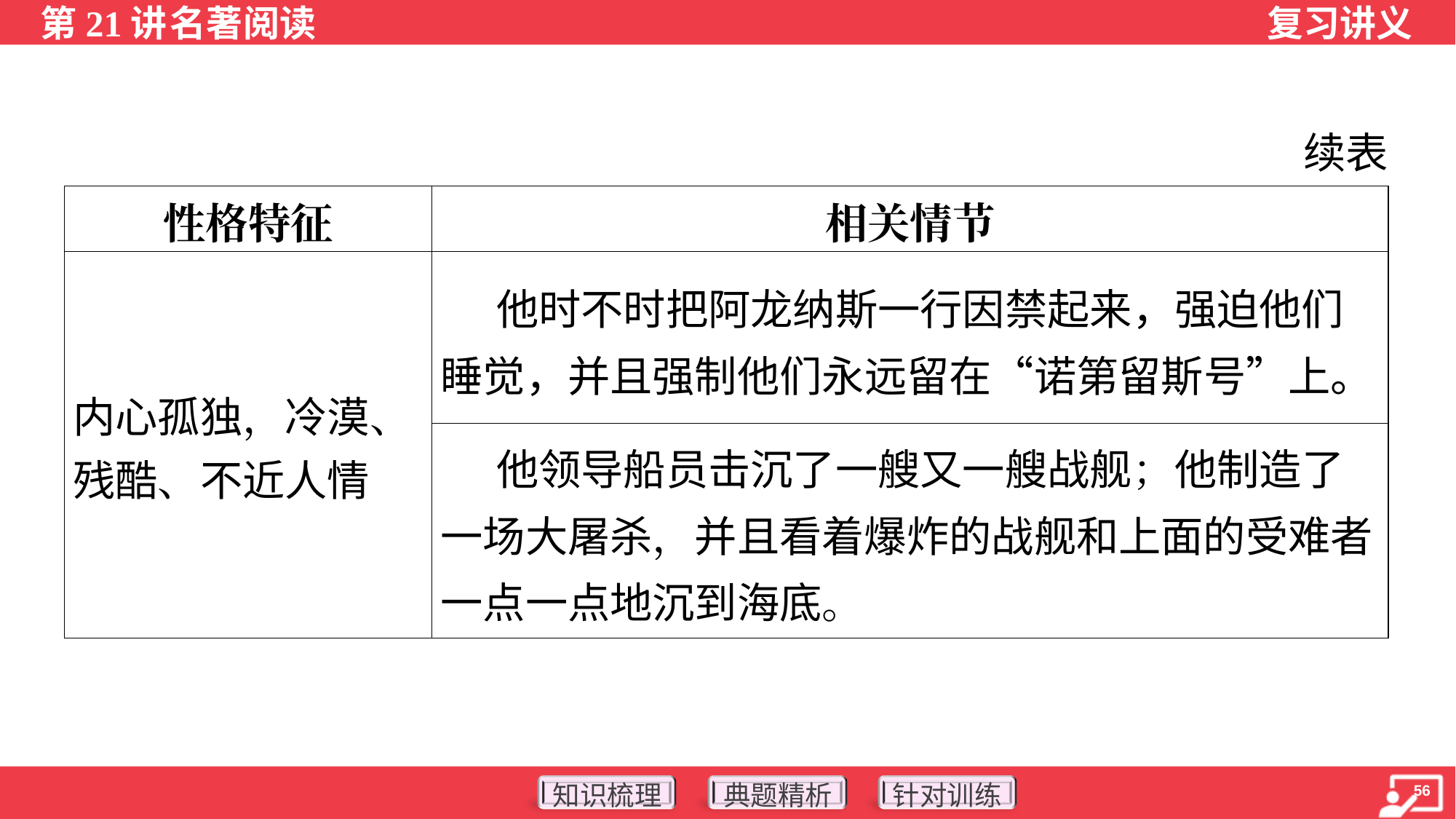

续表
| 性格特征 | 相关情节 |
| --- | --- |
| 内心孤独，冷漠、残酷、不近人情 | 他时不时把阿龙纳斯一行因禁起来，强迫他们睡觉，并且强制他们永远留在“诺第留斯号”上。 |
|  | 他领导船员击沉了一艘又一艘战舰；他制造了一场大屠杀，并且看着爆炸的战舰和上面的受难者一点一点地沉到海底。 |